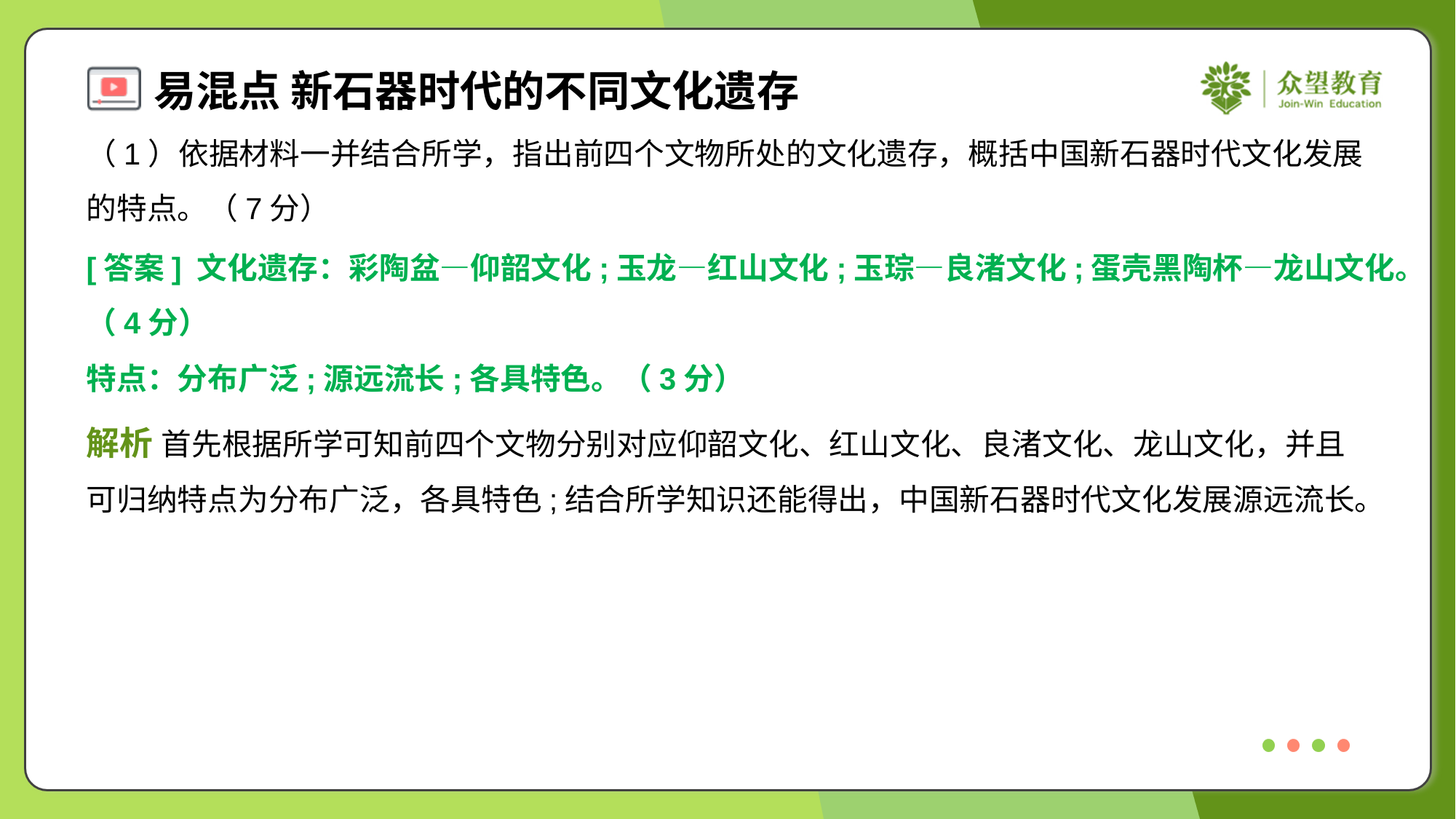

（1）依据材料一并结合所学，指出前四个文物所处的文化遗存，概括中国新石器时代文化发展
的特点。（7分）
[答案] 文化遗存：彩陶盆—仰韶文化;玉龙—红山文化;玉琮—良渚文化;蛋壳黑陶杯—龙山文化。
（4分）
特点：分布广泛;源远流长;各具特色。（3分）
解析 首先根据所学可知前四个文物分别对应仰韶文化、红山文化、良渚文化、龙山文化，并且
可归纳特点为分布广泛，各具特色;结合所学知识还能得出，中国新石器时代文化发展源远流长。